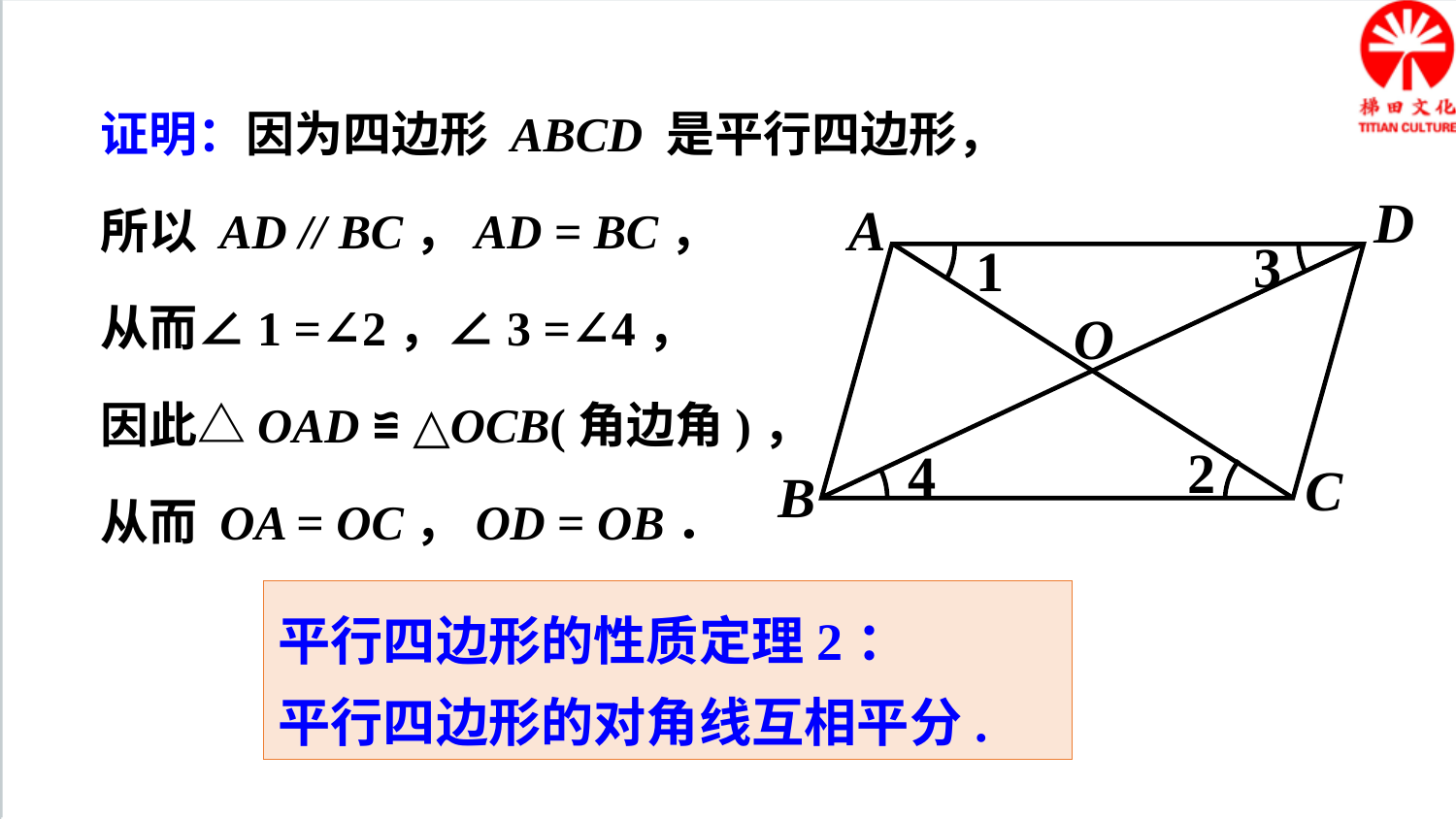

证明：因为四边形 ABCD 是平行四边形，
所以 AD // BC，AD = BC，
从而∠1 =∠2，∠3 =∠4，
因此△OAD ≌ △OCB(角边角)，
从而 OA = OC，OD = OB．
D

A
3
1

O
2
4

C
B
平行四边形的性质定理2：
平行四边形的对角线互相平分.